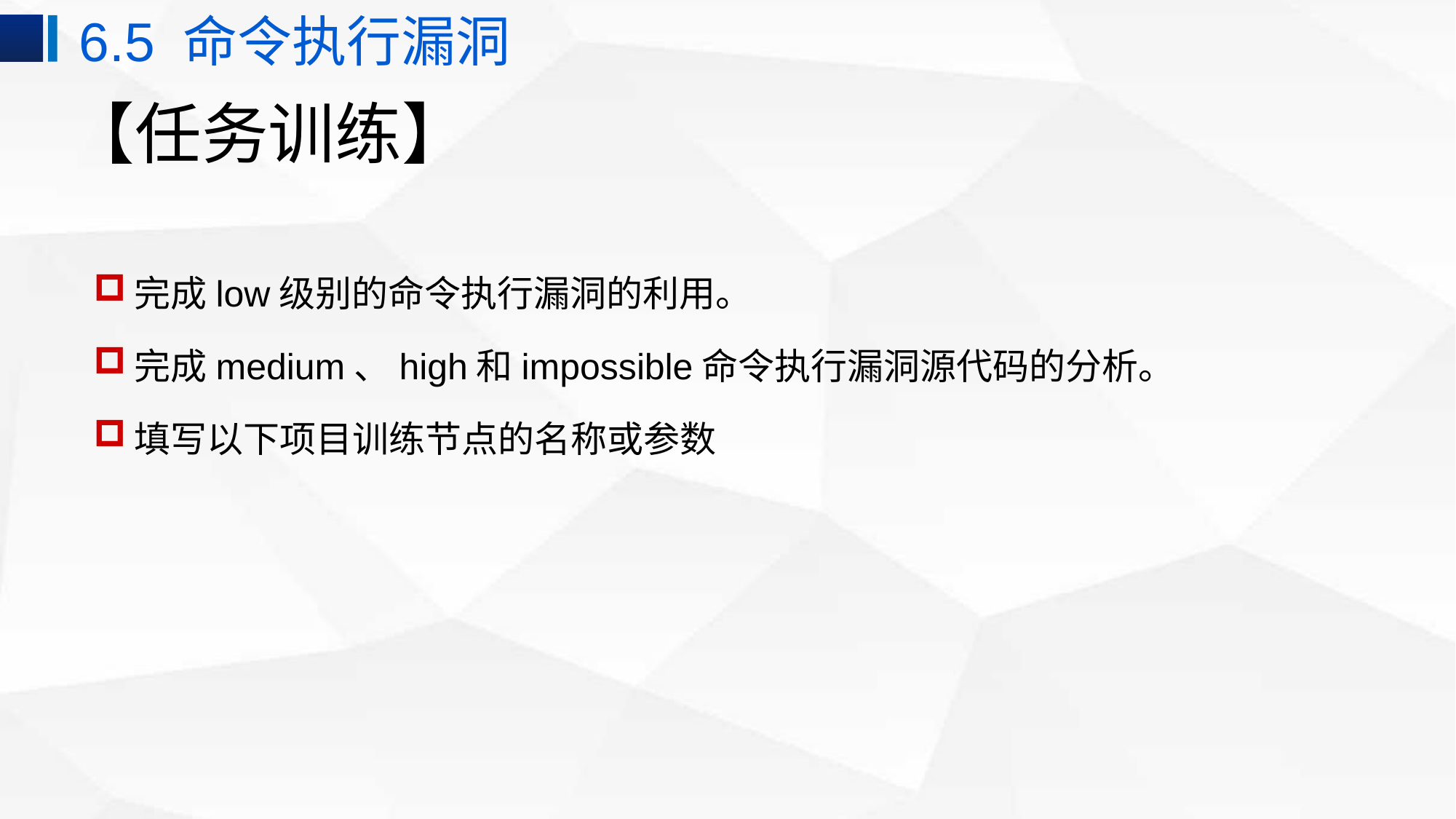

6.5 命令执行漏洞

# 【任务训练】
完成low级别的命令执行漏洞的利用。
完成medium、high和impossible命令执行漏洞源代码的分析。
填写以下项目训练节点的名称或参数